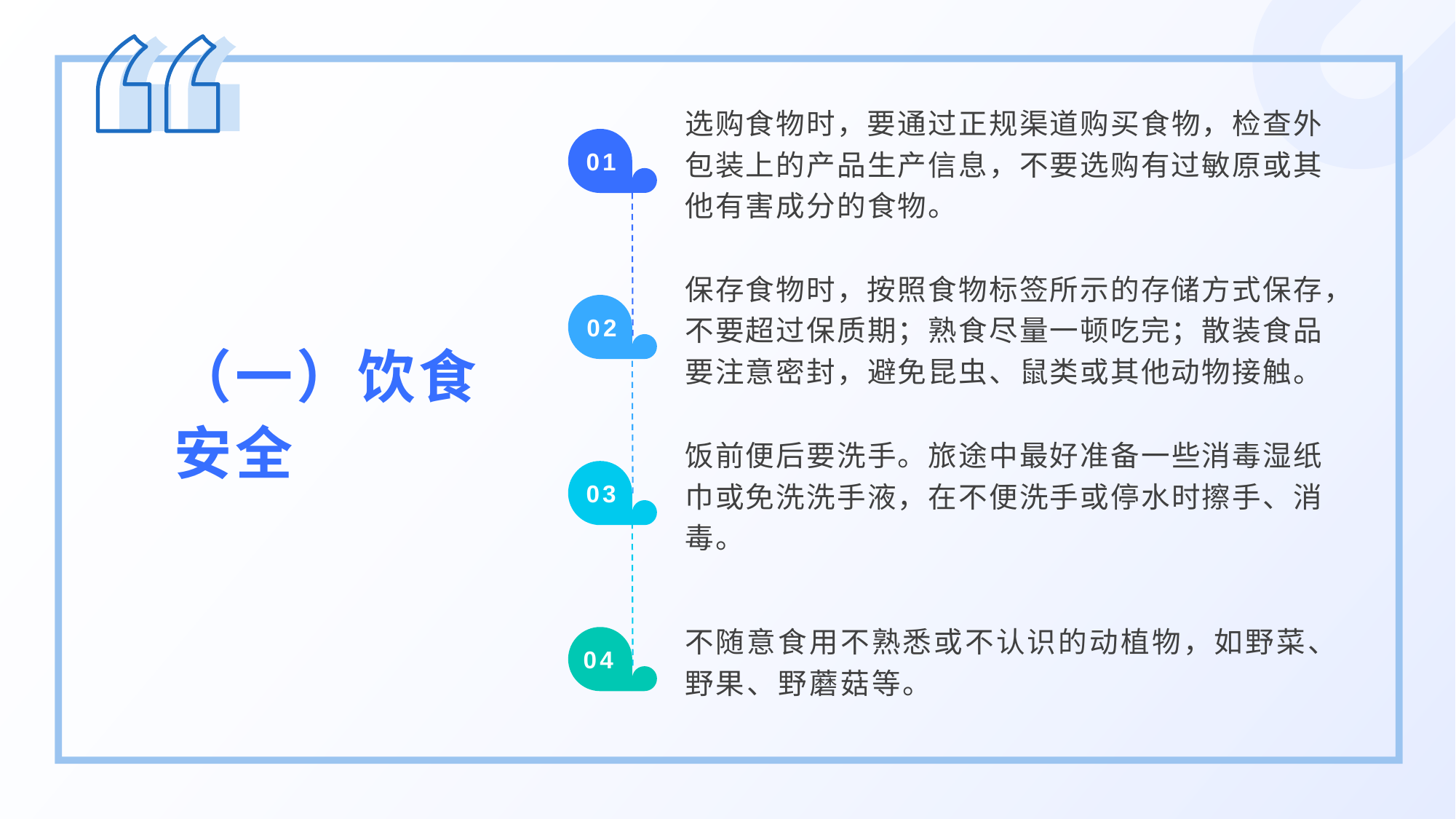

选购食物时，要通过正规渠道购买食物，检查外包装上的产品生产信息，不要选购有过敏原或其他有害成分的食物。

01

保存食物时，按照食物标签所示的存储方式保存，不要超过保质期；熟食尽量一顿吃完；散装食品要注意密封，避免昆虫、鼠类或其他动物接触。

02
（一）饮食安全

饭前便后要洗手。旅途中最好准备一些消毒湿纸巾或免洗洗手液，在不便洗手或停水时擦手、消毒。

03

不随意食用不熟悉或不认识的动植物，如野菜、野果、野蘑菇等。

04